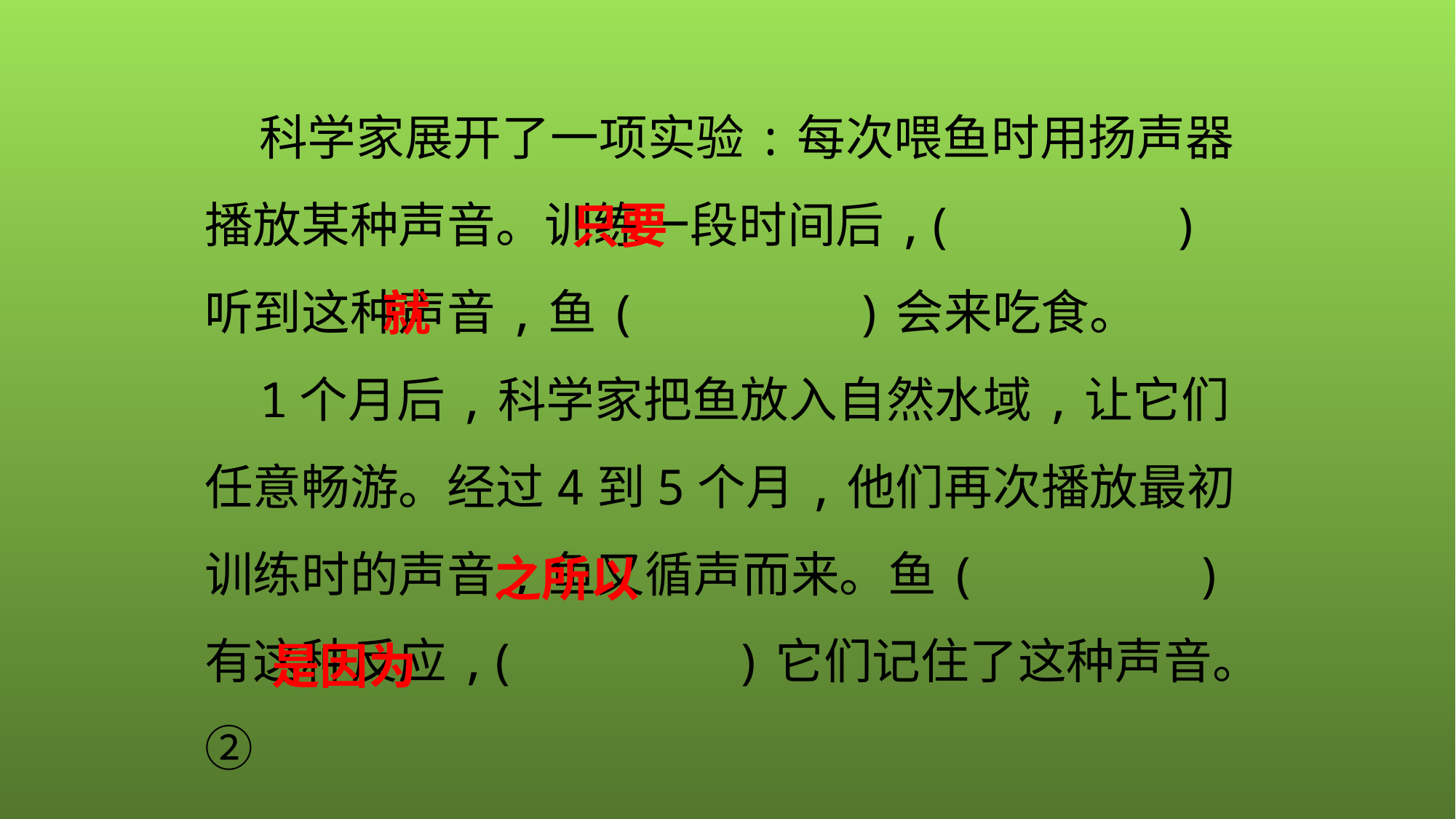

科学家展开了一项实验:每次喂鱼时用扬声器播放某种声音。训练一段时间后,(　　　　)听到这种声音,鱼(　　　　)会来吃食。
1个月后,科学家把鱼放入自然水域,让它们任意畅游。经过4到5个月,他们再次播放最初训练时的声音,鱼又循声而来。鱼(　　　　)有这种反应,(　　　　)它们记住了这种声音。②
                                只要
               就
                         之所以
     是因为